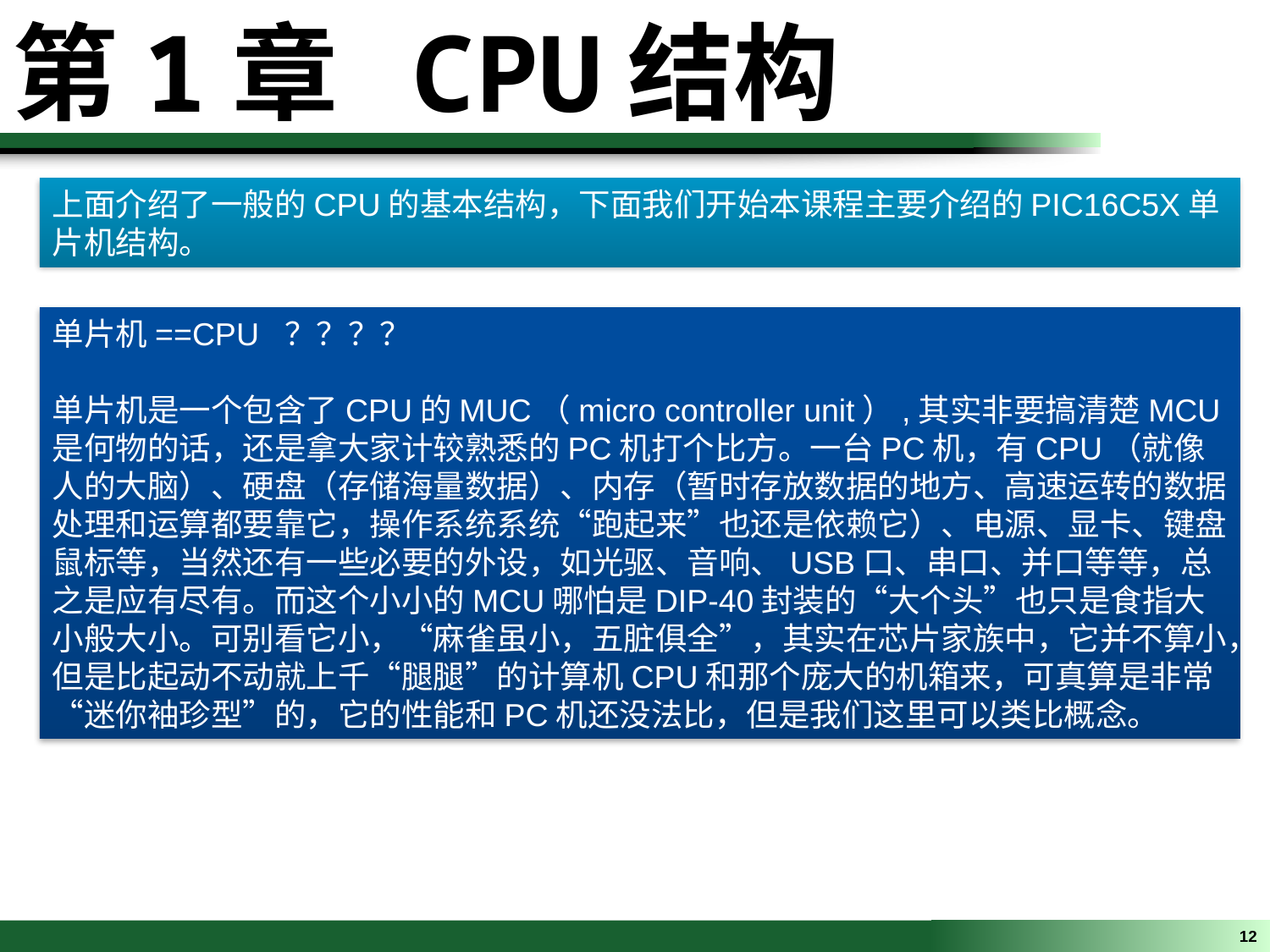

第1章  CPU结构
上面介绍了一般的CPU的基本结构，下面我们开始本课程主要介绍的PIC16C5X单片机结构。
单片机==CPU  ？？？？

单片机是一个包含了CPU的MUC（micro controller unit）,其实非要搞清楚MCU是何物的话，还是拿大家计较熟悉的PC机打个比方。一台PC机，有CPU（就像人的大脑）、硬盘（存储海量数据）、内存（暂时存放数据的地方、高速运转的数据处理和运算都要靠它，操作系统系统“跑起来”也还是依赖它）、电源、显卡、键盘鼠标等，当然还有一些必要的外设，如光驱、音响、USB口、串口、并口等等，总之是应有尽有。而这个小小的MCU哪怕是DIP-40封装的“大个头”也只是食指大小般大小。可别看它小，“麻雀虽小，五脏俱全”，其实在芯片家族中，它并不算小，但是比起动不动就上千“腿腿”的计算机CPU和那个庞大的机箱来，可真算是非常“迷你袖珍型”的，它的性能和PC机还没法比，但是我们这里可以类比概念。
12